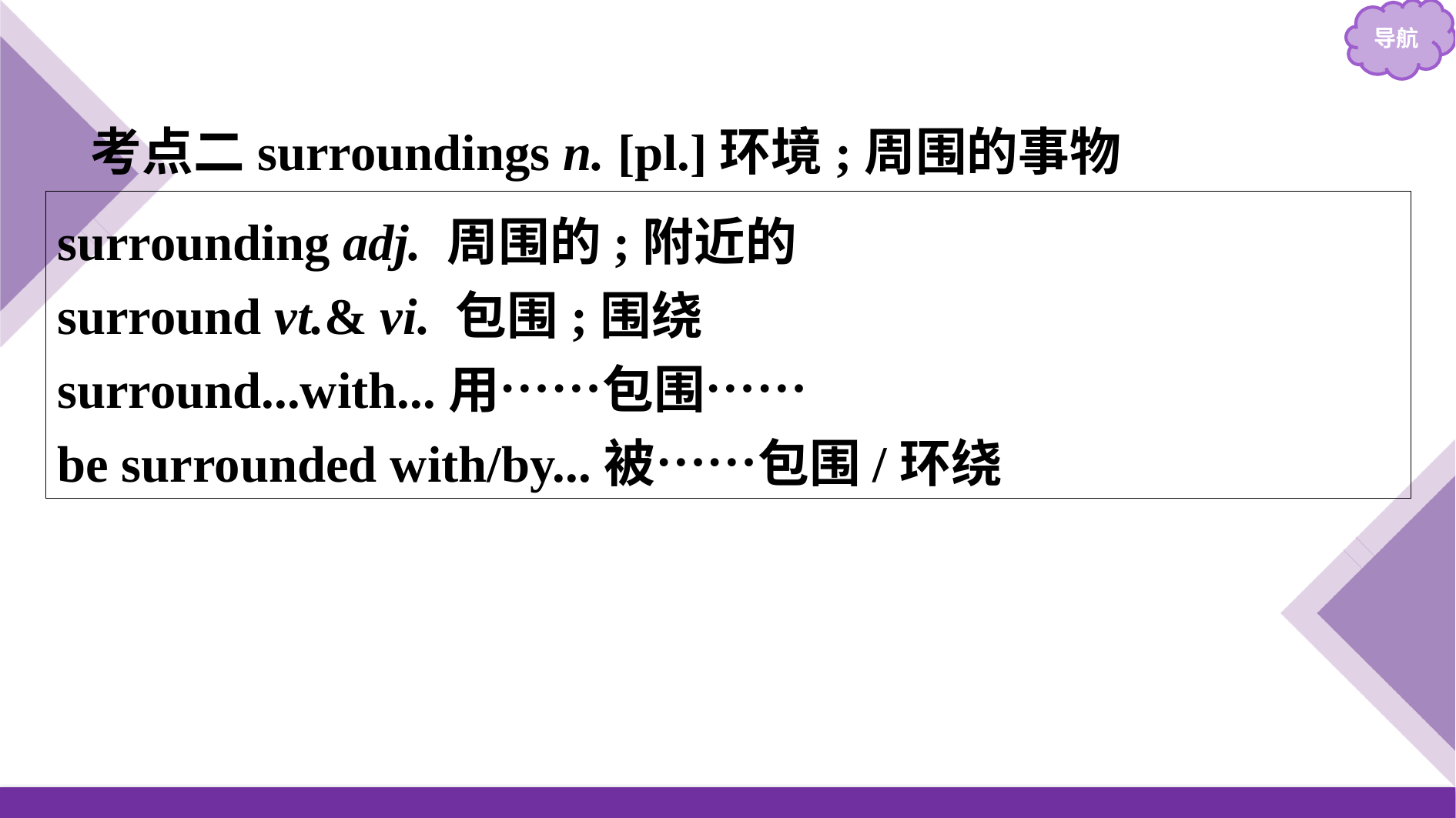

考点二surroundings n. [pl.]环境;周围的事物
surrounding adj. 周围的;附近的
surround vt.& vi. 包围;围绕
surround...with...用……包围……
be surrounded with/by...被……包围/环绕